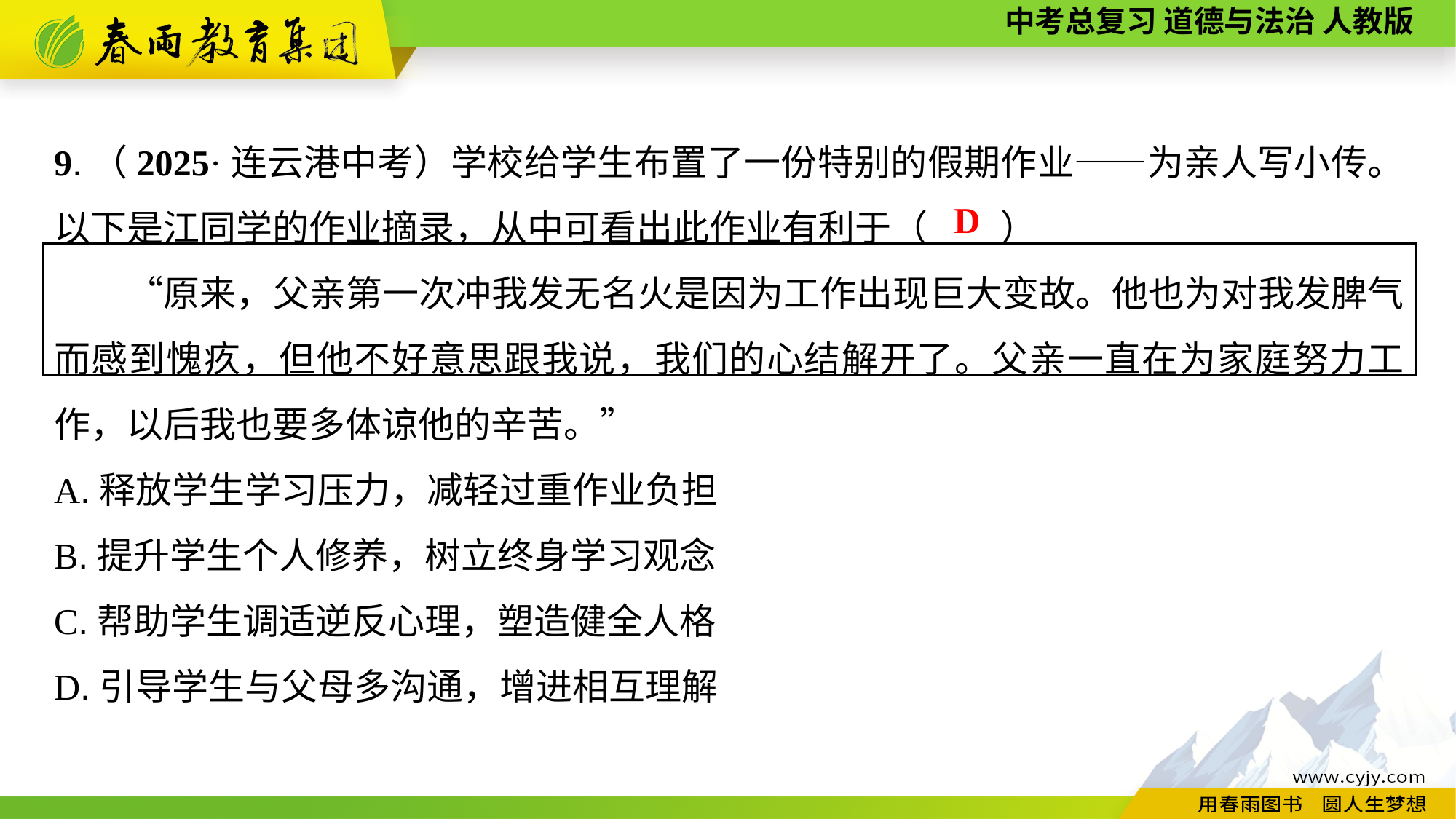

9.（2025·连云港中考）学校给学生布置了一份特别的假期作业——为亲人写小传。以下是江同学的作业摘录，从中可看出此作业有利于（　　）
　　“原来，父亲第一次冲我发无名火是因为工作出现巨大变故。他也为对我发脾气而感到愧疚，但他不好意思跟我说，我们的心结解开了。父亲一直在为家庭努力工作，以后我也要多体谅他的辛苦。”
A.释放学生学习压力，减轻过重作业负担
B.提升学生个人修养，树立终身学习观念
C.帮助学生调适逆反心理，塑造健全人格
D.引导学生与父母多沟通，增进相互理解
D